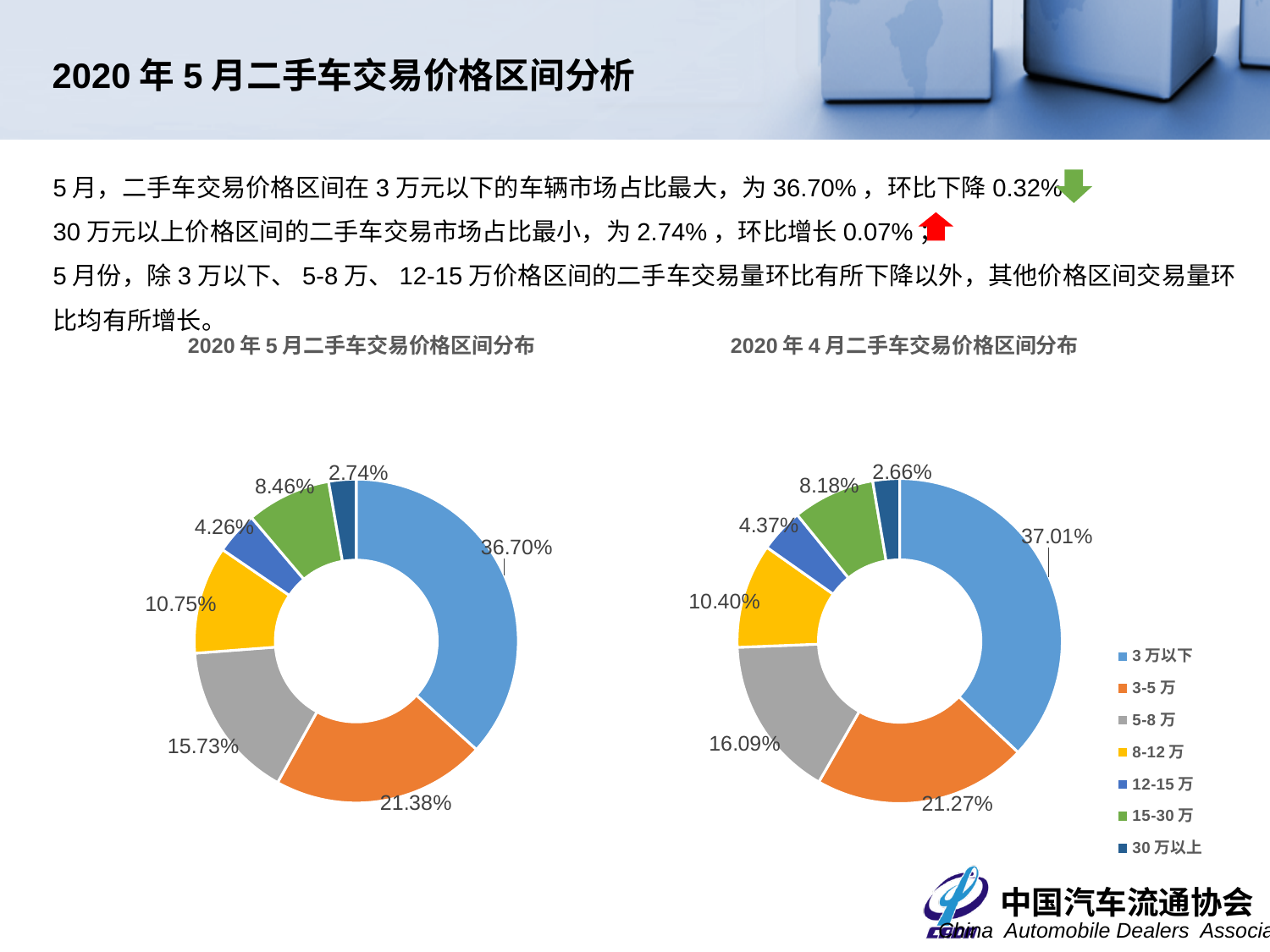

2020年5月二手车交易价格区间分析
5月，二手车交易价格区间在3万元以下的车辆市场占比最大，为36.70%，环比下降0.32%；
30万元以上价格区间的二手车交易市场占比最小，为2.74%，环比增长0.07%；
5月份，除3万以下、5-8万、12-15万价格区间的二手车交易量环比有所下降以外，其他价格区间交易量环比均有所增长。

### Chart: 2020年4月二手车交易价格区间分布

| Category |  |
|---|---|
| 3万以下 | 0.37013531750373857 |
| 3-5万 | 0.21273662326293905 |
| 5-8万 | 0.1609293504030346 |
| 8-12万 | 0.10404493562388299 |
| 12-15万 | 0.04365904365904366 |
| 15-30万 | 0.08184702921545027 |
| 30万以上 | 0.02664770033191086 |

### Chart: 2020年5月二手车交易价格区间分布

| Category |  |
|---|---|
| 3万以下 | 0.3669660759270548 |
| 3-5万 | 0.21376058520678334 |
| 5-8万 | 0.15725228963622875 |
| 8-12万 | 0.10745683292081935 |
| 12-15万 | 0.04260522778850885 |
| 15-30万 | 0.08458617625241449 |
| 30万以上 | 0.027372812268190397 |